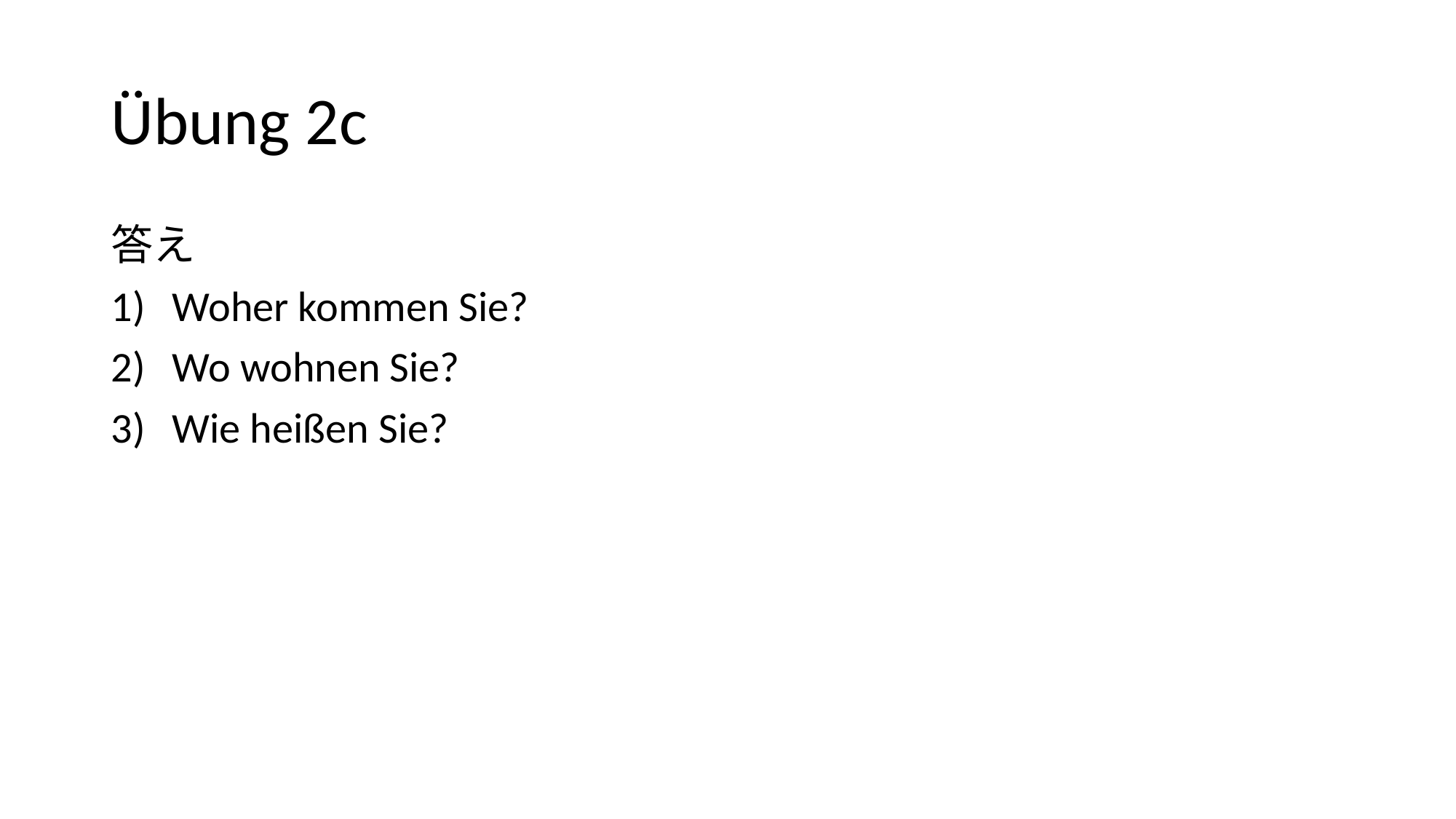

# Übung 2c
答え
Woher kommen Sie?
Wo wohnen Sie?
Wie heißen Sie?